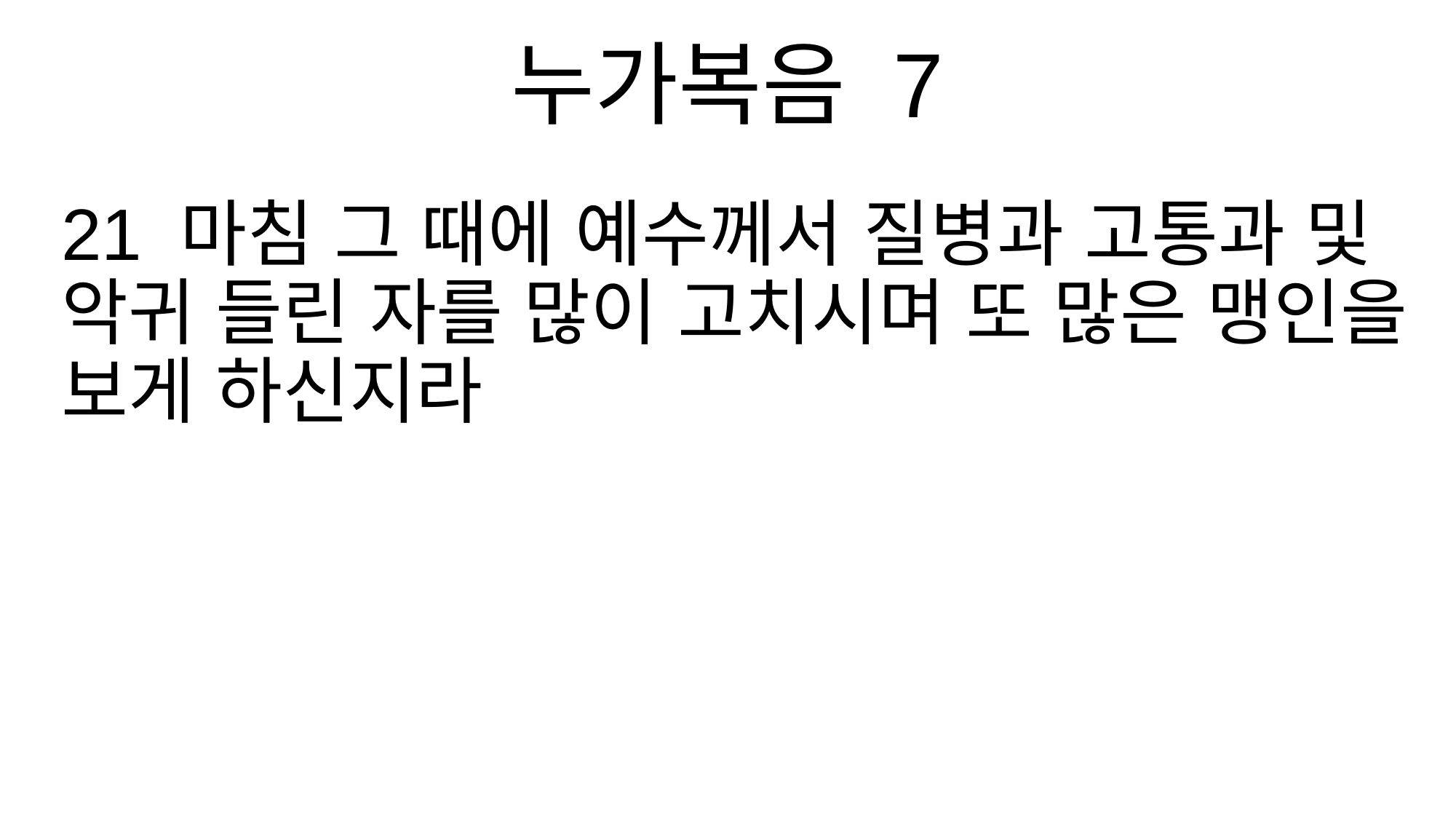

누가복음 7
21 마침 그 때에 예수께서 질병과 고통과 및 악귀 들린 자를 많이 고치시며 또 많은 맹인을 보게 하신지라